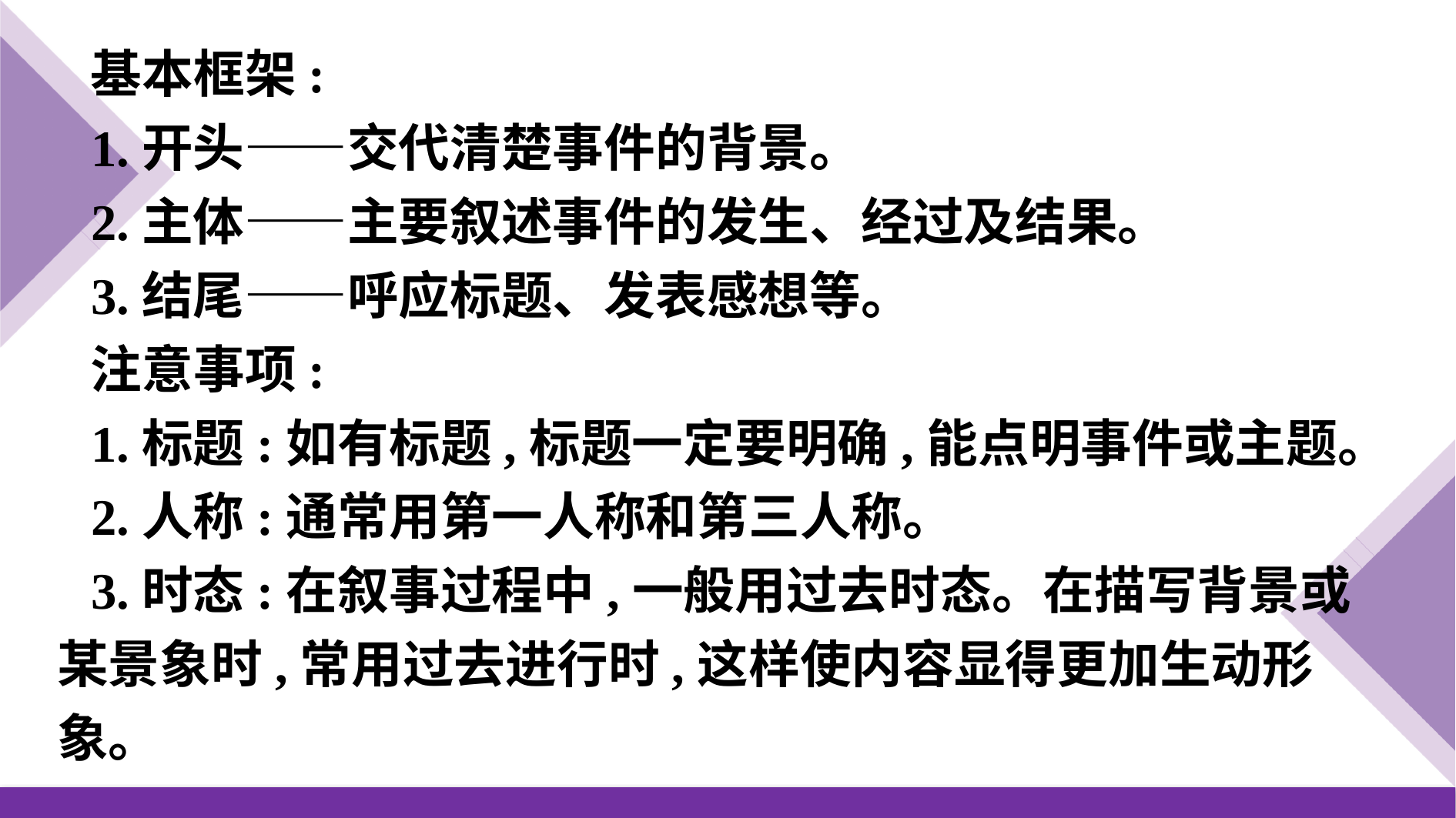

基本框架:
1.开头——交代清楚事件的背景。
2.主体——主要叙述事件的发生、经过及结果。
3.结尾——呼应标题、发表感想等。
注意事项:
1.标题:如有标题,标题一定要明确,能点明事件或主题。
2.人称:通常用第一人称和第三人称。
3.时态:在叙事过程中,一般用过去时态。在描写背景或某景象时,常用过去进行时,这样使内容显得更加生动形象。